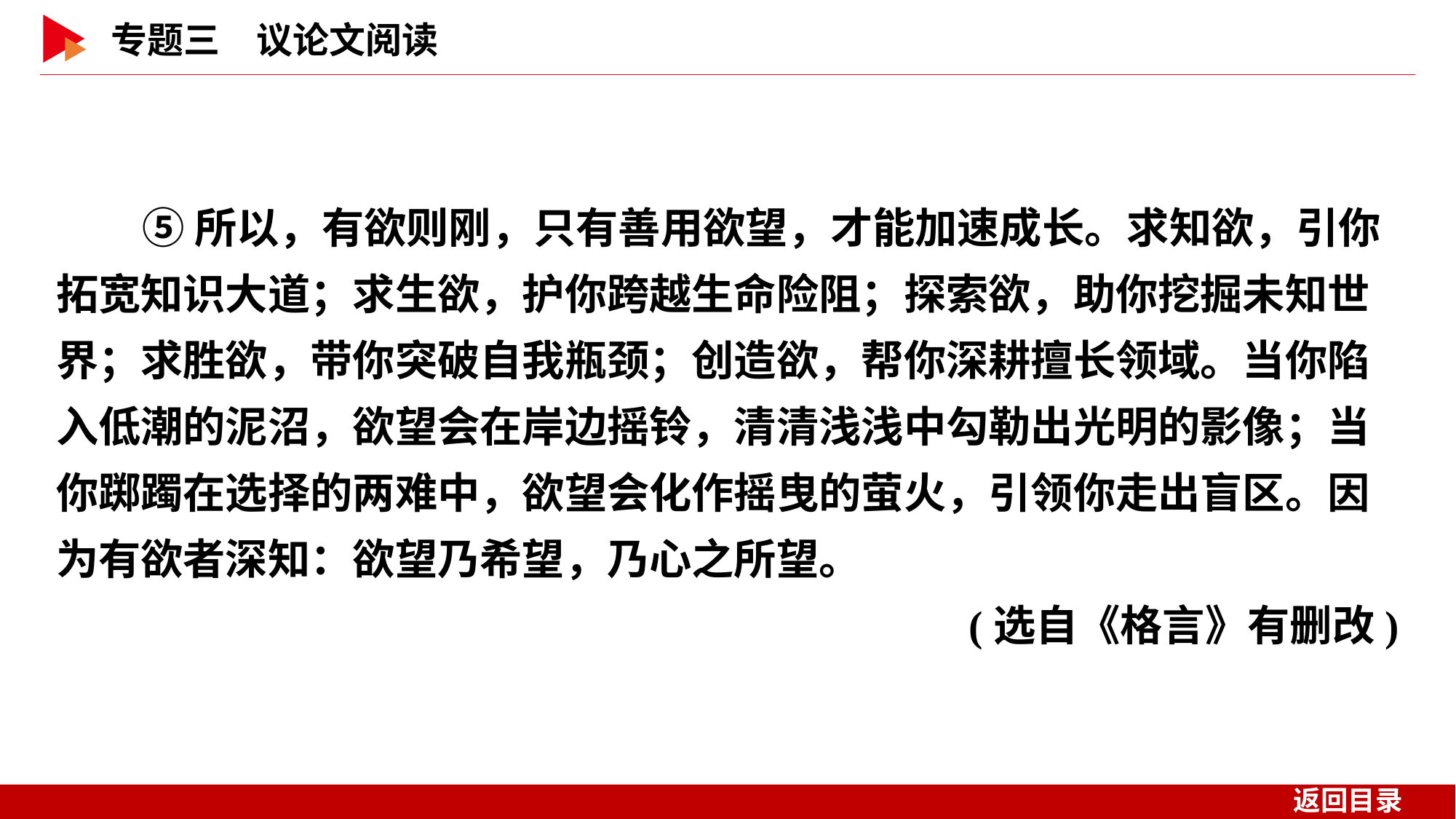

⑤所以，有欲则刚，只有善用欲望，才能加速成长。求知欲，引你拓宽知识大道；求生欲，护你跨越生命险阻；探索欲，助你挖掘未知世界；求胜欲，带你突破自我瓶颈；创造欲，帮你深耕擅长领域。当你陷入低潮的泥沼，欲望会在岸边摇铃，清清浅浅中勾勒出光明的影像；当你踯躅在选择的两难中，欲望会化作摇曳的萤火，引领你走出盲区。因为有欲者深知：欲望乃希望，乃心之所望。
(选自《格言》有删改)